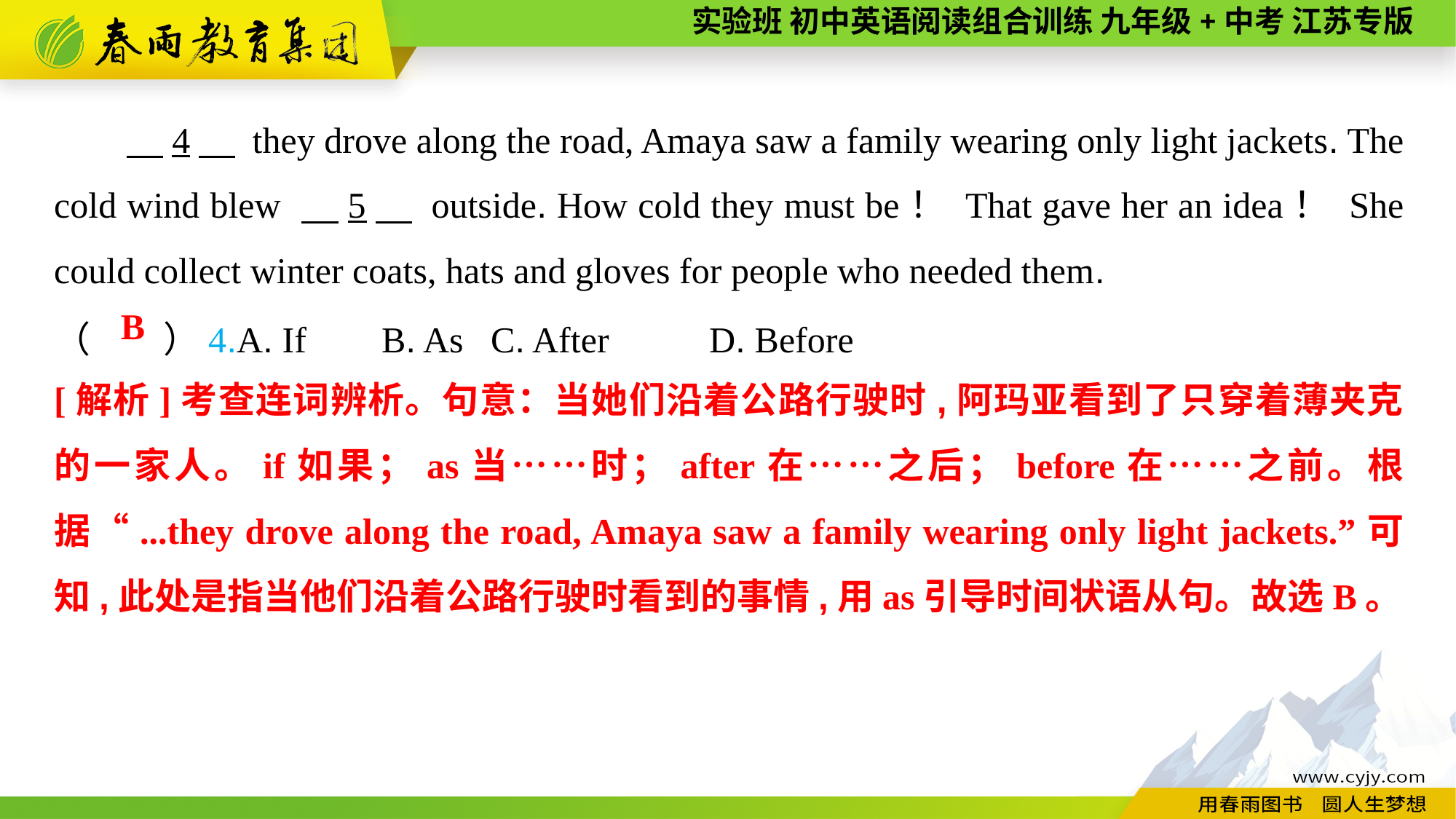

4　 they drove along the road, Amaya saw a family wearing only light jackets. The cold wind blew 　5　 outside. How cold they must be！ That gave her an idea！ She could collect winter coats, hats and gloves for people who needed them.
（　　）4.A. If	B. As	C. After	D. Before
B
[解析]考查连词辨析。句意：当她们沿着公路行驶时,阿玛亚看到了只穿着薄夹克的一家人。if如果；as当……时；after在……之后；before在……之前。根据“...they drove along the road, Amaya saw a family wearing only light jackets.”可知,此处是指当他们沿着公路行驶时看到的事情,用as引导时间状语从句。故选B。